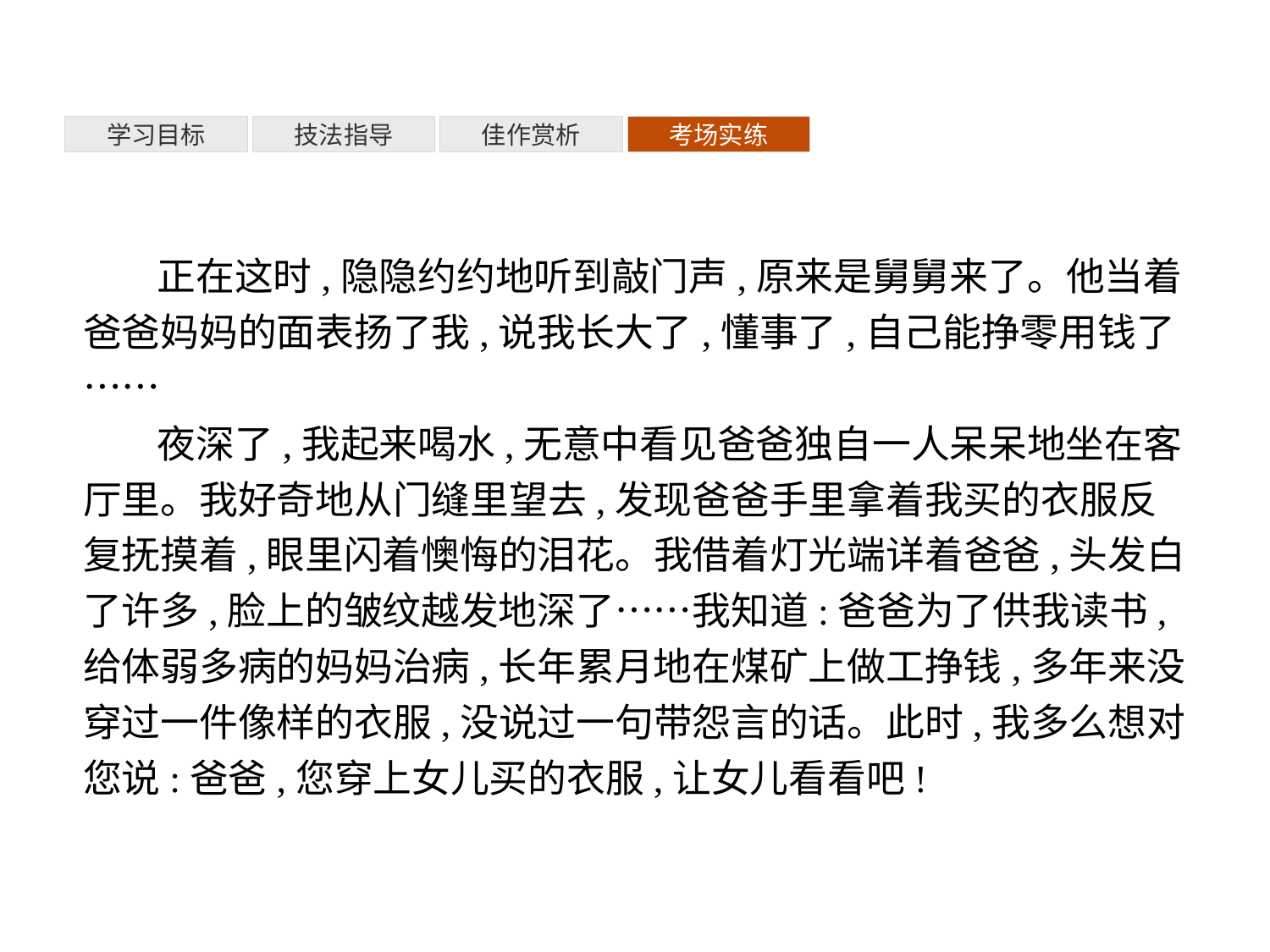

考场实练
学习目标
技法指导
佳作赏析
正在这时,隐隐约约地听到敲门声,原来是舅舅来了。他当着爸爸妈妈的面表扬了我,说我长大了,懂事了,自己能挣零用钱了……
夜深了,我起来喝水,无意中看见爸爸独自一人呆呆地坐在客厅里。我好奇地从门缝里望去,发现爸爸手里拿着我买的衣服反复抚摸着,眼里闪着懊悔的泪花。我借着灯光端详着爸爸,头发白了许多,脸上的皱纹越发地深了……我知道:爸爸为了供我读书,给体弱多病的妈妈治病,长年累月地在煤矿上做工挣钱,多年来没穿过一件像样的衣服,没说过一句带怨言的话。此时,我多么想对您说:爸爸,您穿上女儿买的衣服,让女儿看看吧!